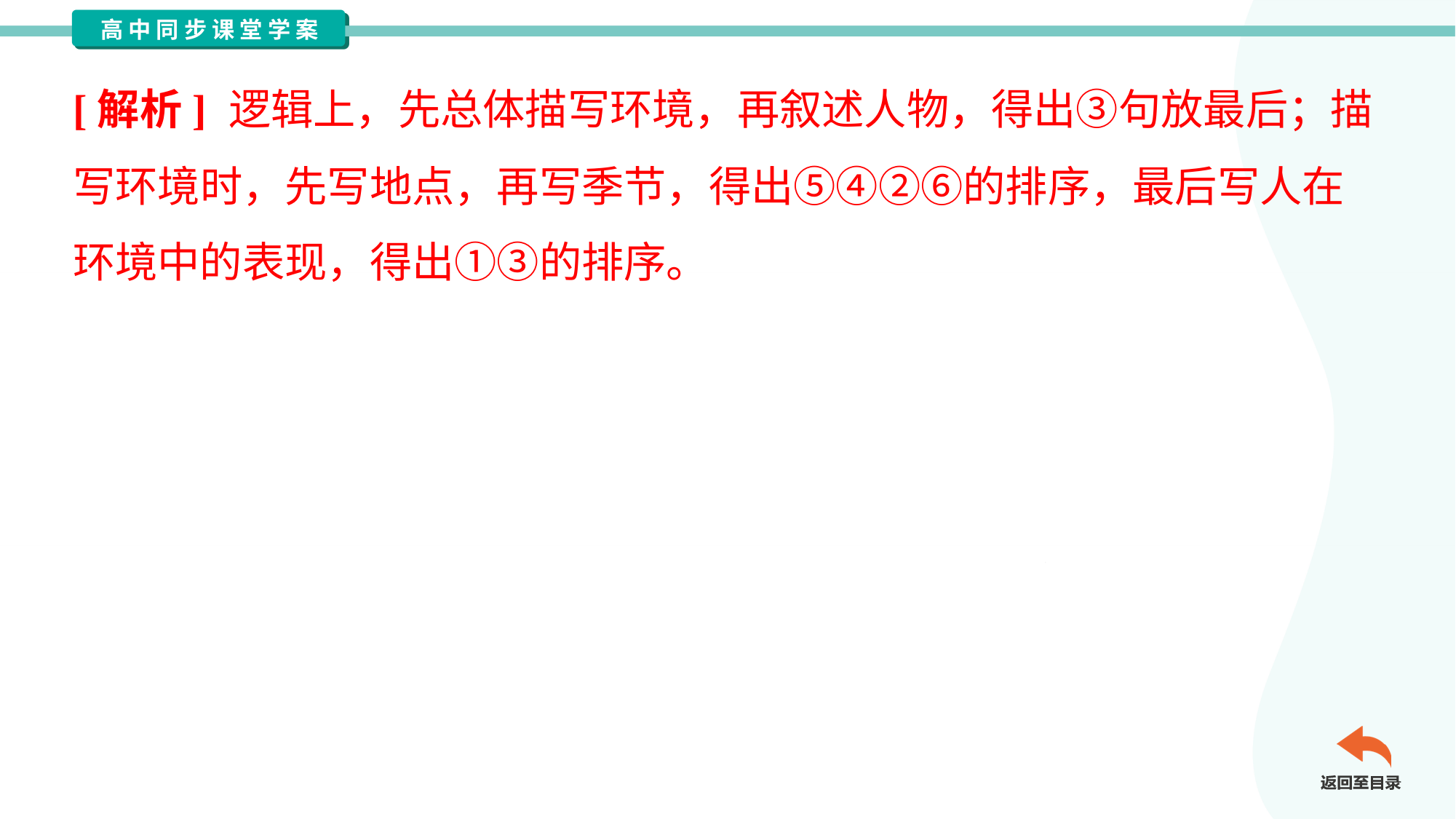

[解析] 逻辑上，先总体描写环境，再叙述人物，得出③句放最后；描
写环境时，先写地点，再写季节，得出⑤④②⑥的排序，最后写人在
环境中的表现，得出①③的排序。